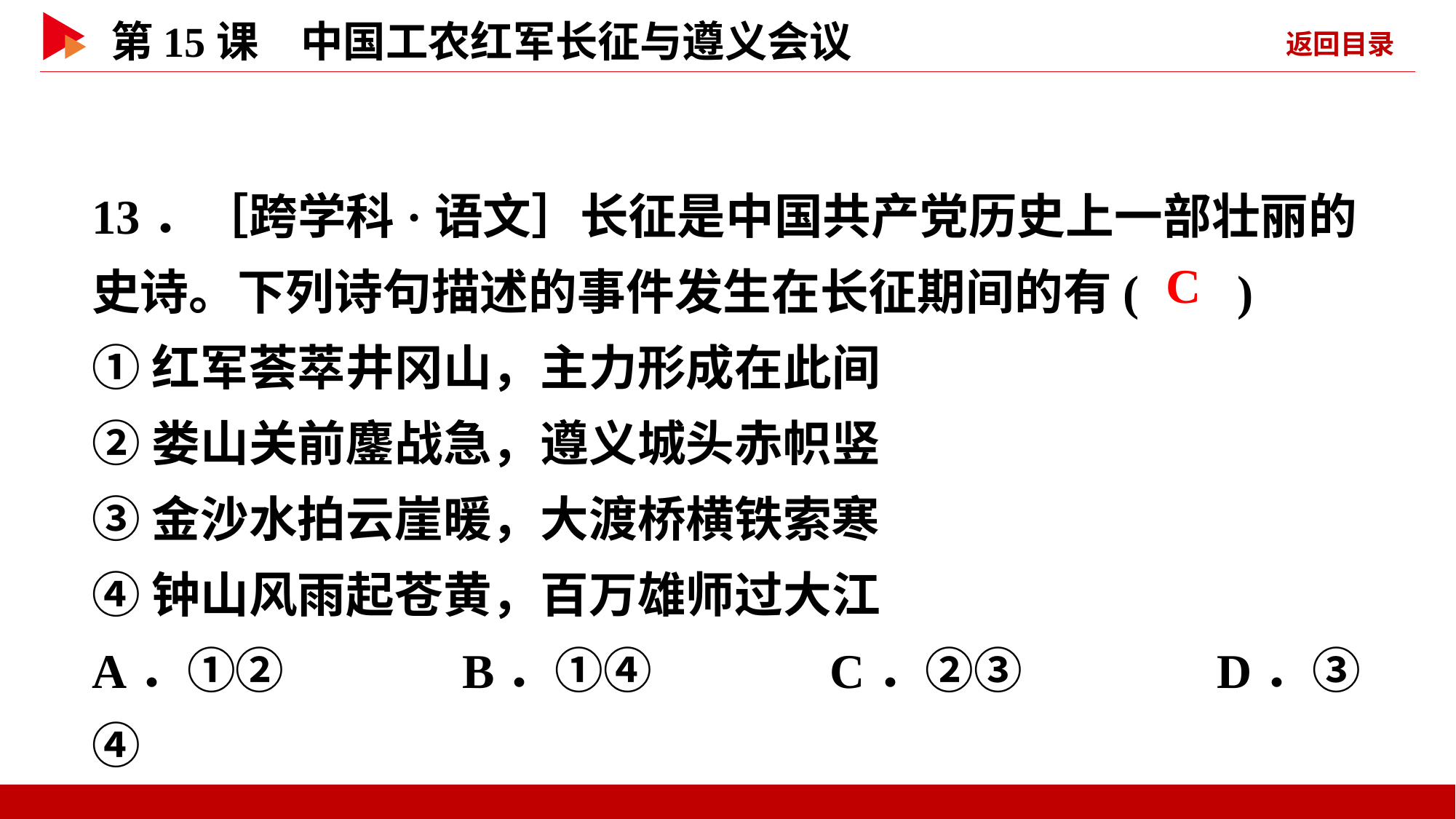

13．［跨学科·语文］长征是中国共产党历史上一部壮丽的史诗。下列诗句描述的事件发生在长征期间的有(        )
①红军荟萃井冈山，主力形成在此间
②娄山关前鏖战急，遵义城头赤帜竖
③金沙水拍云崖暖，大渡桥横铁索寒
④钟山风雨起苍黄，百万雄师过大江
A．①②               B．①④               C．②③               D．③④
   C